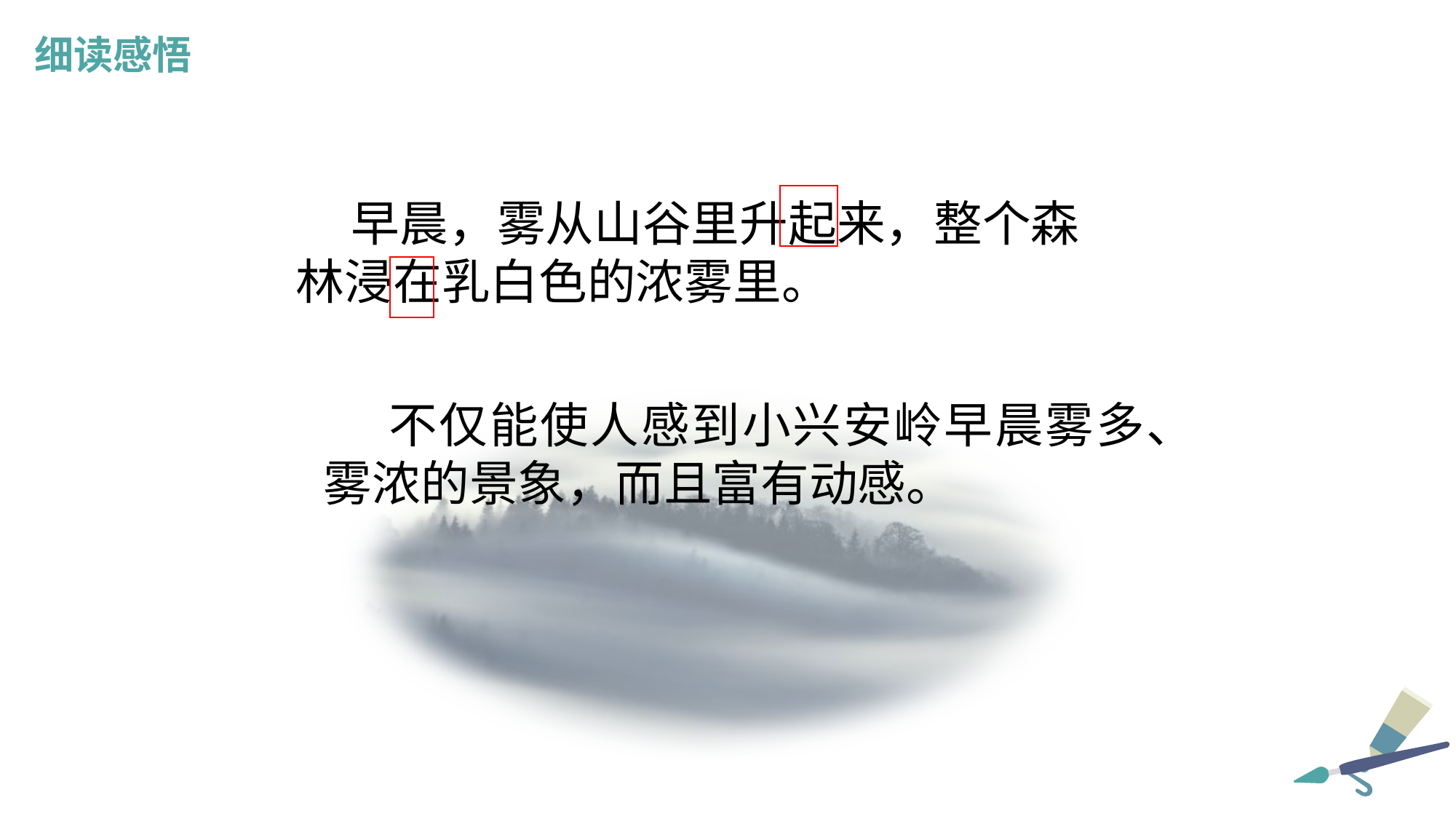

细读感悟
    早晨，雾从山谷里升起来，整个森林浸在乳白色的浓雾里。

    不仅能使人感到小兴安岭早晨雾多、雾浓的景象，而且富有动感。